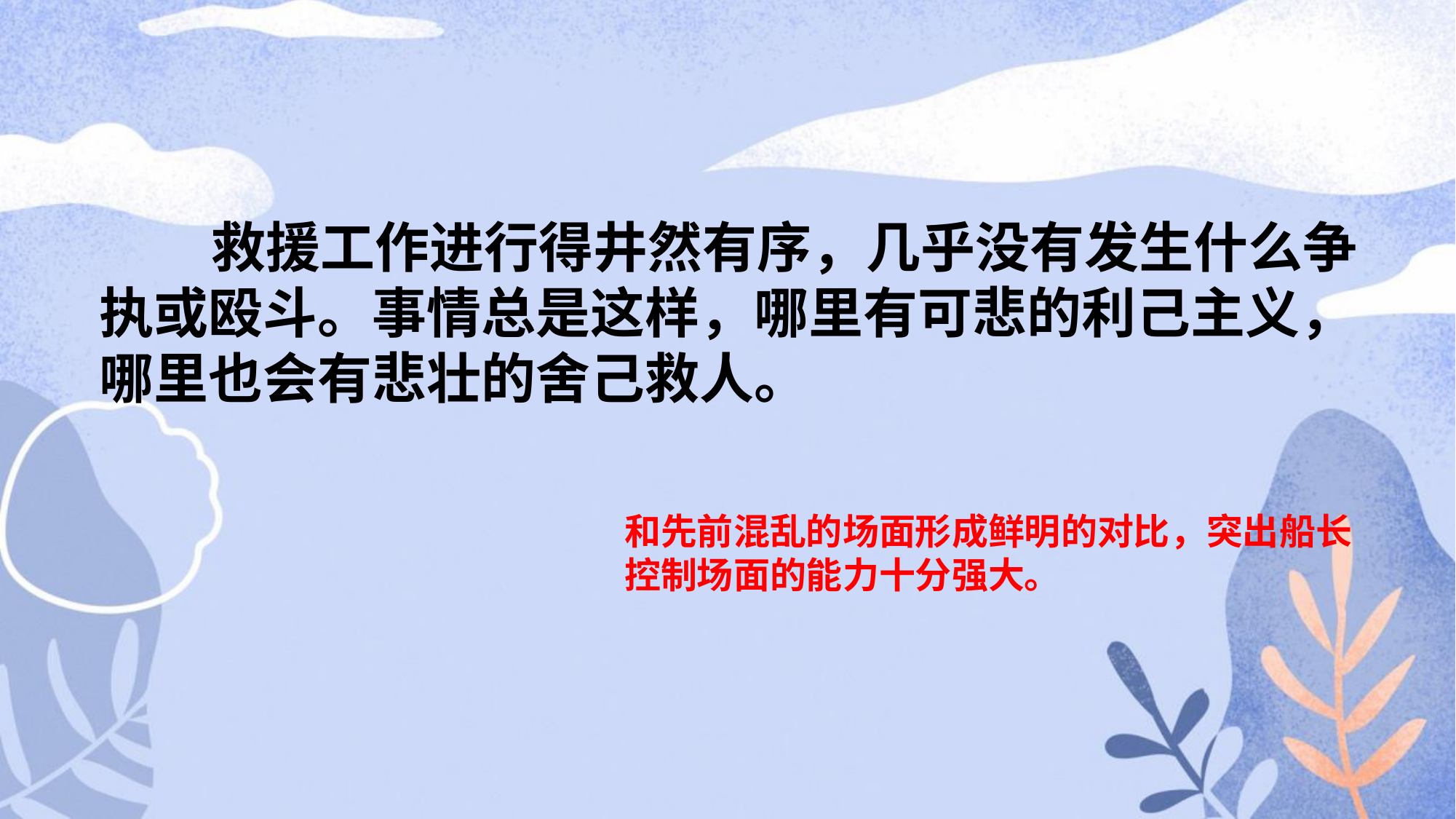

救援工作进行得井然有序，几乎没有发生什么争执或殴斗。事情总是这样，哪里有可悲的利己主义，哪里也会有悲壮的舍己救人。
和先前混乱的场面形成鲜明的对比，突出船长控制场面的能力十分强大。